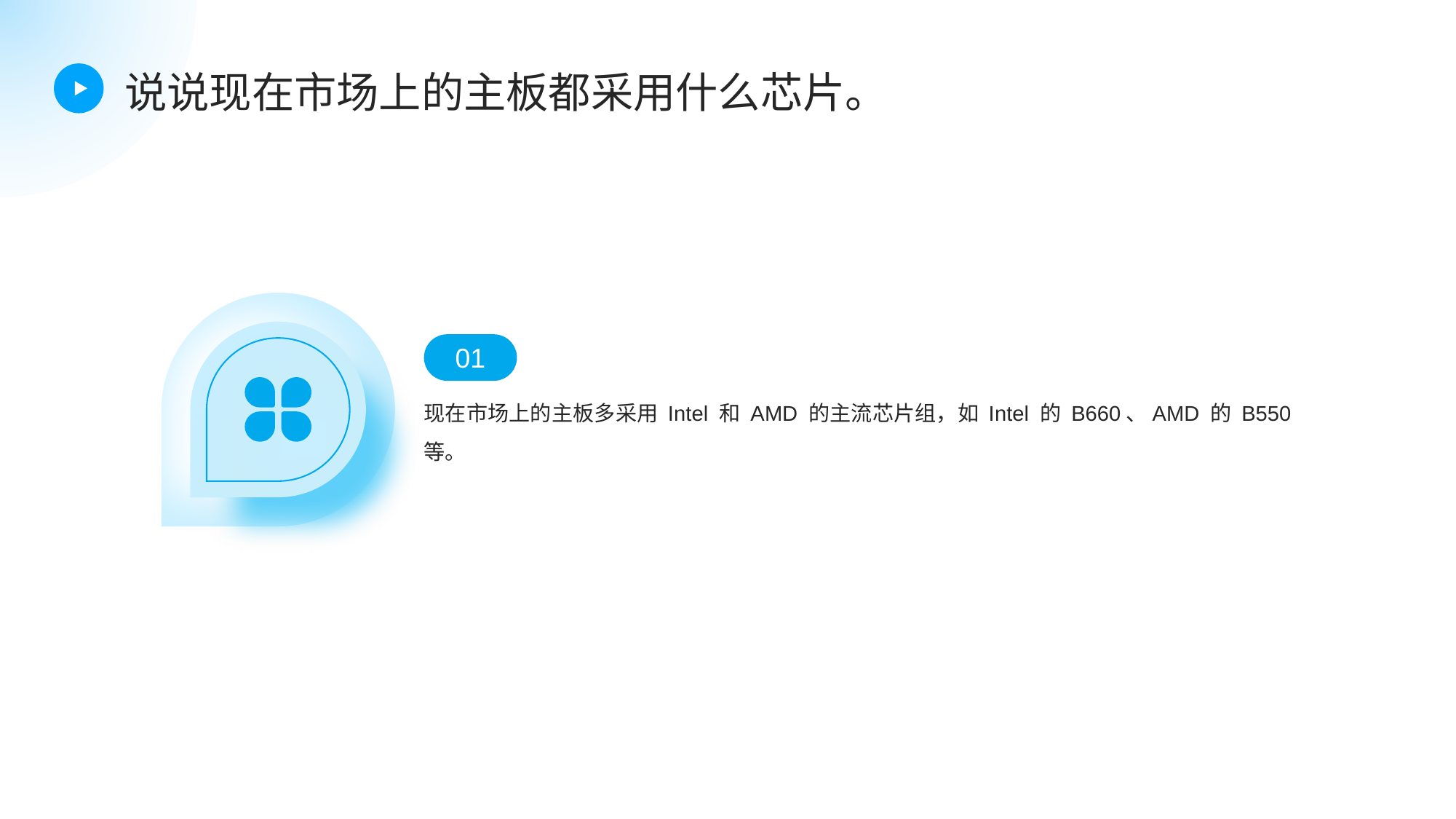

说说现在市场上的主板都采用什么芯片。

01

现在市场上的主板多采用 Intel 和 AMD 的主流芯片组，如 Intel 的 B660、AMD 的 B550 等。